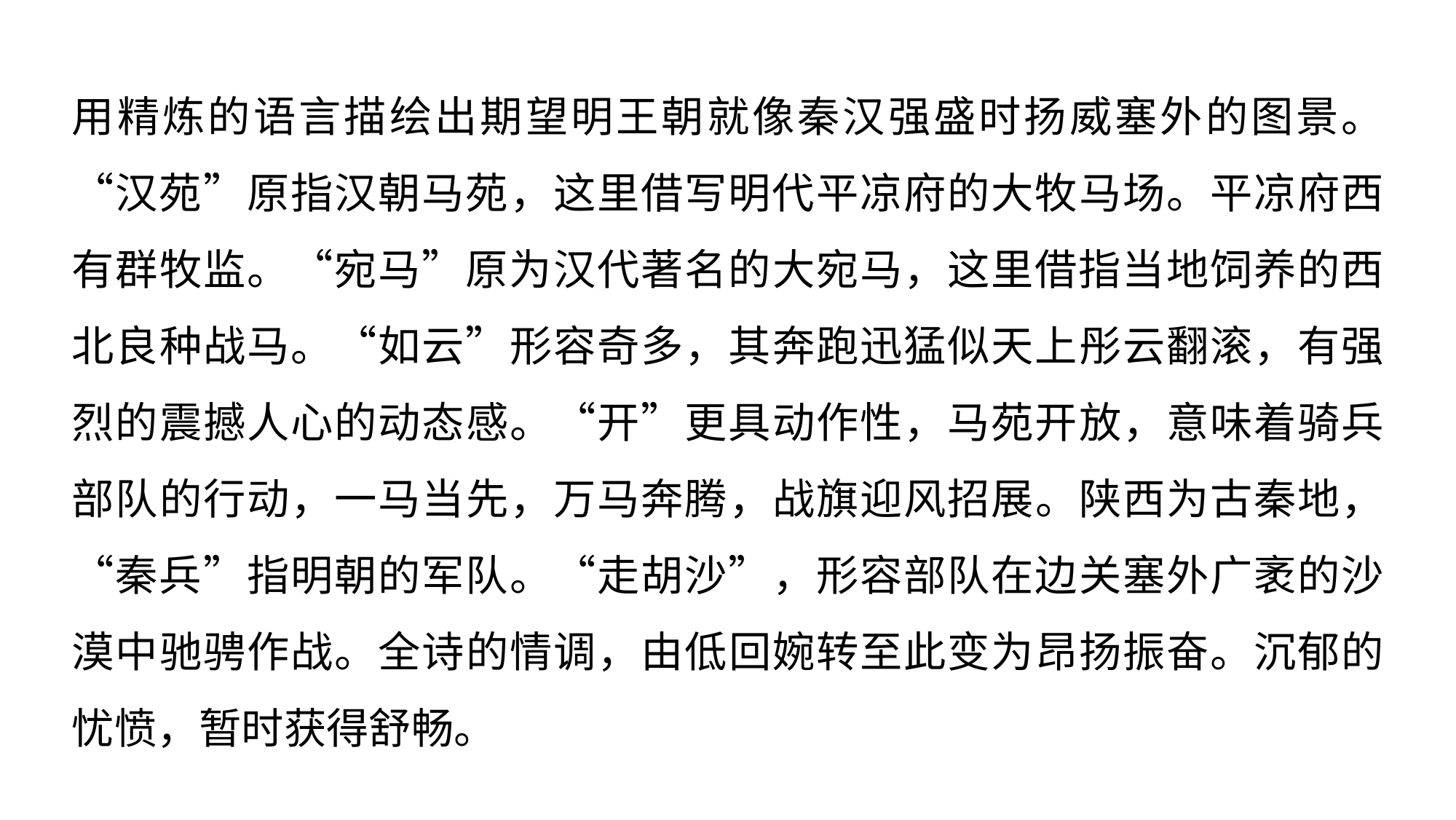

用精炼的语言描绘出期望明王朝就像秦汉强盛时扬威塞外的图景。“汉苑”原指汉朝马苑，这里借写明代平凉府的大牧马场。平凉府西有群牧监。“宛马”原为汉代著名的大宛马，这里借指当地饲养的西北良种战马。“如云”形容奇多，其奔跑迅猛似天上彤云翻滚，有强烈的震撼人心的动态感。“开”更具动作性，马苑开放，意味着骑兵部队的行动，一马当先，万马奔腾，战旗迎风招展。陕西为古秦地，“秦兵”指明朝的军队。“走胡沙”，形容部队在边关塞外广袤的沙漠中驰骋作战。全诗的情调，由低回婉转至此变为昂扬振奋。沉郁的忧愤，暂时获得舒畅。